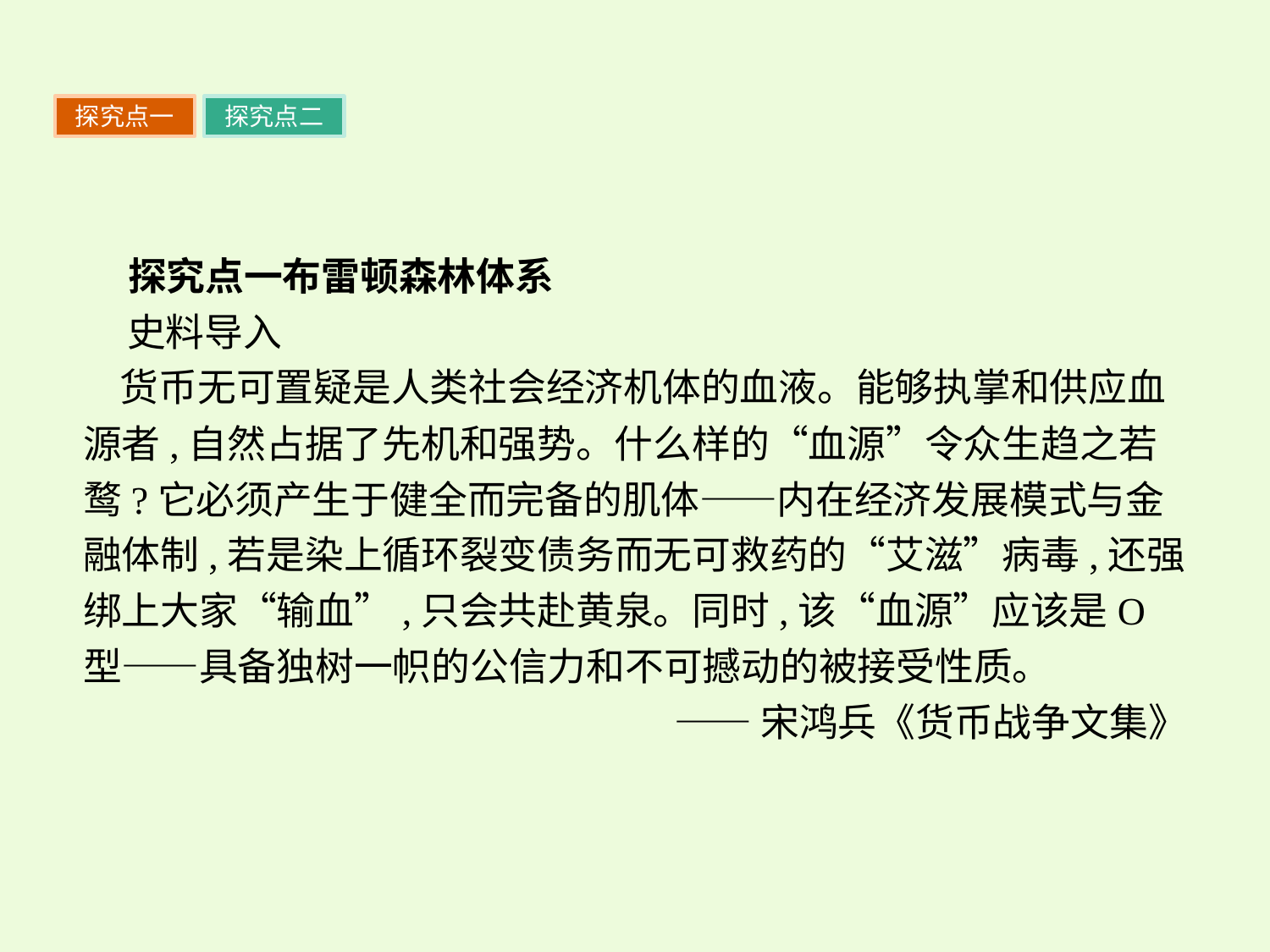

探究点一
探究点二
    探究点一布雷顿森林体系
    史料导入
货币无可置疑是人类社会经济机体的血液。能够执掌和供应血源者,自然占据了先机和强势。什么样的“血源”令众生趋之若鹜?它必须产生于健全而完备的肌体——内在经济发展模式与金融体制,若是染上循环裂变债务而无可救药的“艾滋”病毒,还强绑上大家“输血”,只会共赴黄泉。同时,该“血源”应该是O型——具备独树一帜的公信力和不可撼动的被接受性质。
——宋鸿兵《货币战争文集》